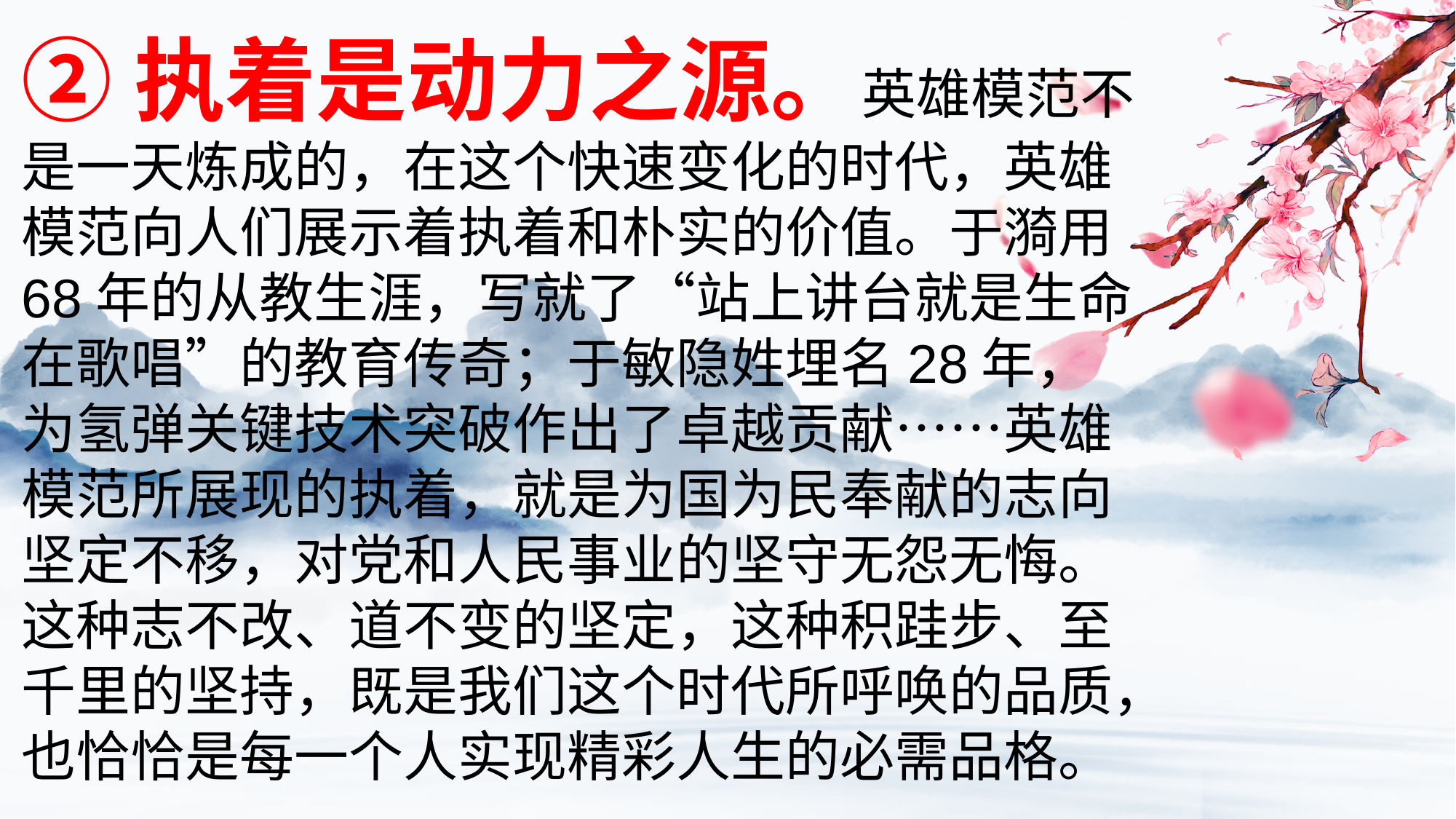

②执着是动力之源。英雄模范不是一天炼成的，在这个快速变化的时代，英雄模范向人们展示着执着和朴实的价值。于漪用68年的从教生涯，写就了“站上讲台就是生命在歌唱”的教育传奇；于敏隐姓埋名28年，为氢弹关键技术突破作出了卓越贡献……英雄模范所展现的执着，就是为国为民奉献的志向坚定不移，对党和人民事业的坚守无怨无悔。这种志不改、道不变的坚定，这种积跬步、至千里的坚持，既是我们这个时代所呼唤的品质，也恰恰是每一个人实现精彩人生的必需品格。